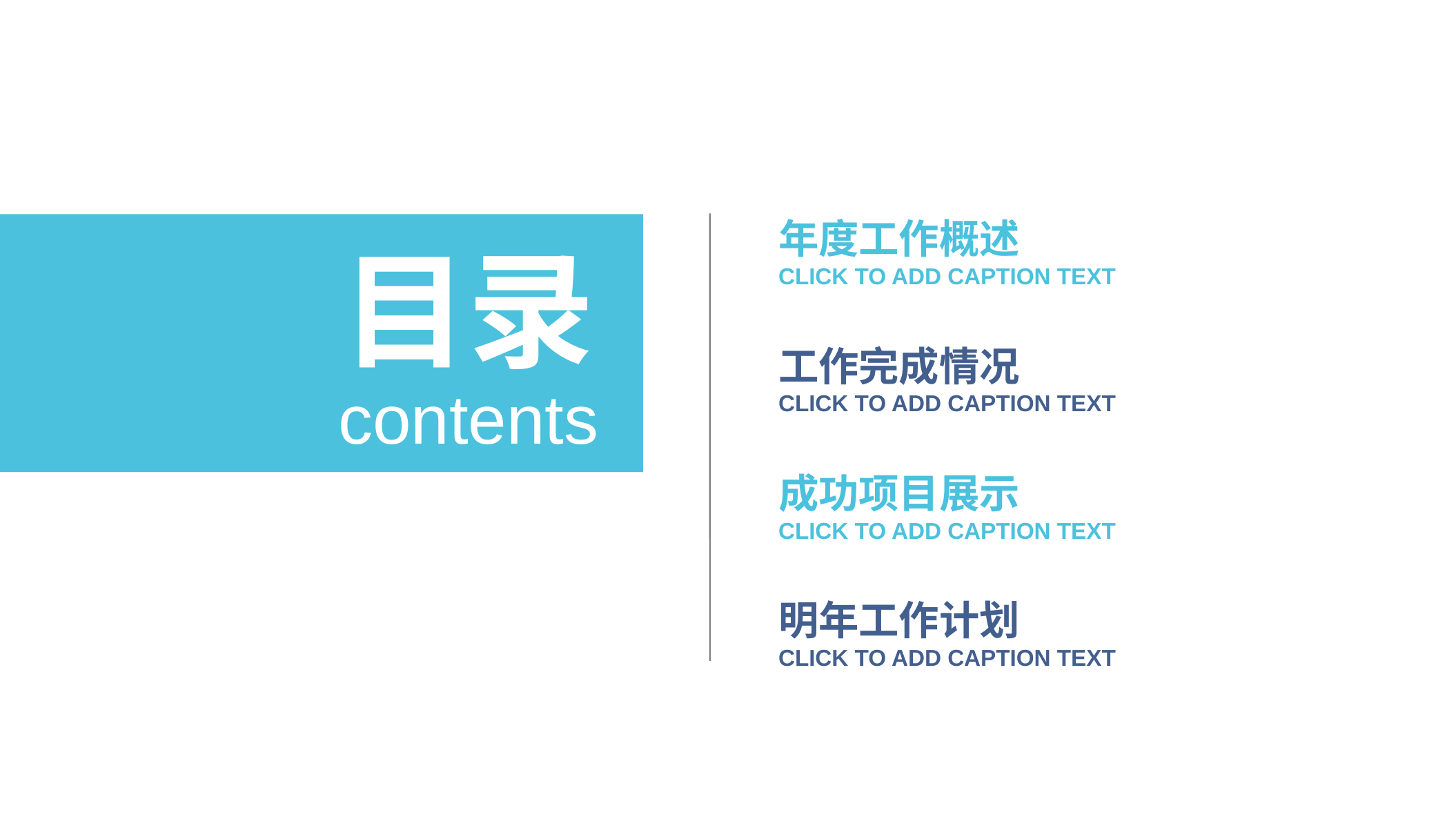

年度工作概述
CLICK TO ADD CAPTION TEXT

目录
工作完成情况
CLICK TO ADD CAPTION TEXT
contents
成功项目展示
CLICK TO ADD CAPTION TEXT
明年工作计划
CLICK TO ADD CAPTION TEXT